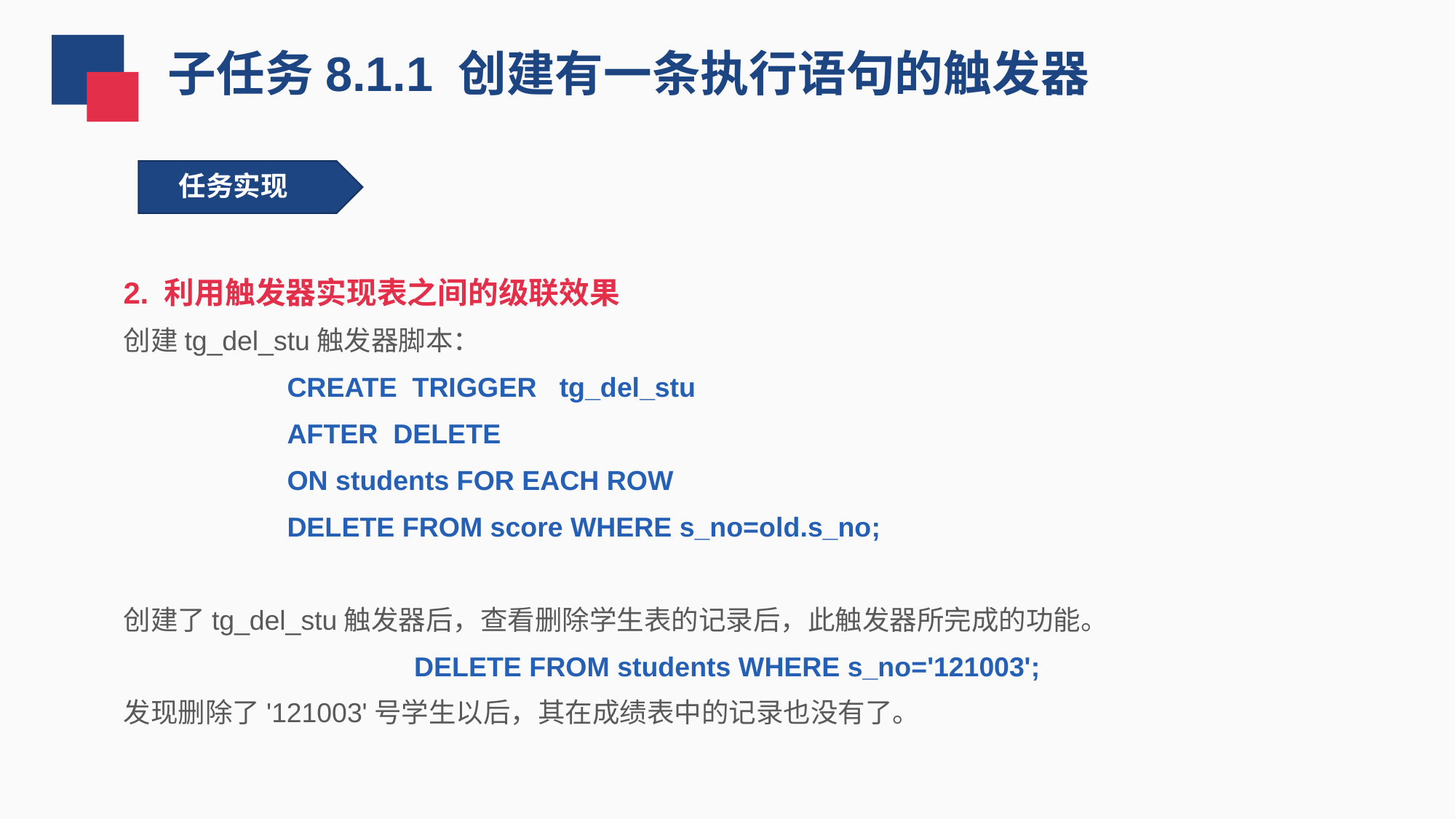

子任务8.1.1 创建有一条执行语句的触发器

任务实现
2. 利用触发器实现表之间的级联效果
创建tg_del_stu触发器脚本：
CREATE  TRIGGER   tg_del_stu
AFTER  DELETE
ON students FOR EACH ROW
DELETE FROM score WHERE s_no=old.s_no;

创建了tg_del_stu触发器后，查看删除学生表的记录后，此触发器所完成的功能。
DELETE FROM students WHERE s_no='121003';
发现删除了'121003'号学生以后，其在成绩表中的记录也没有了。